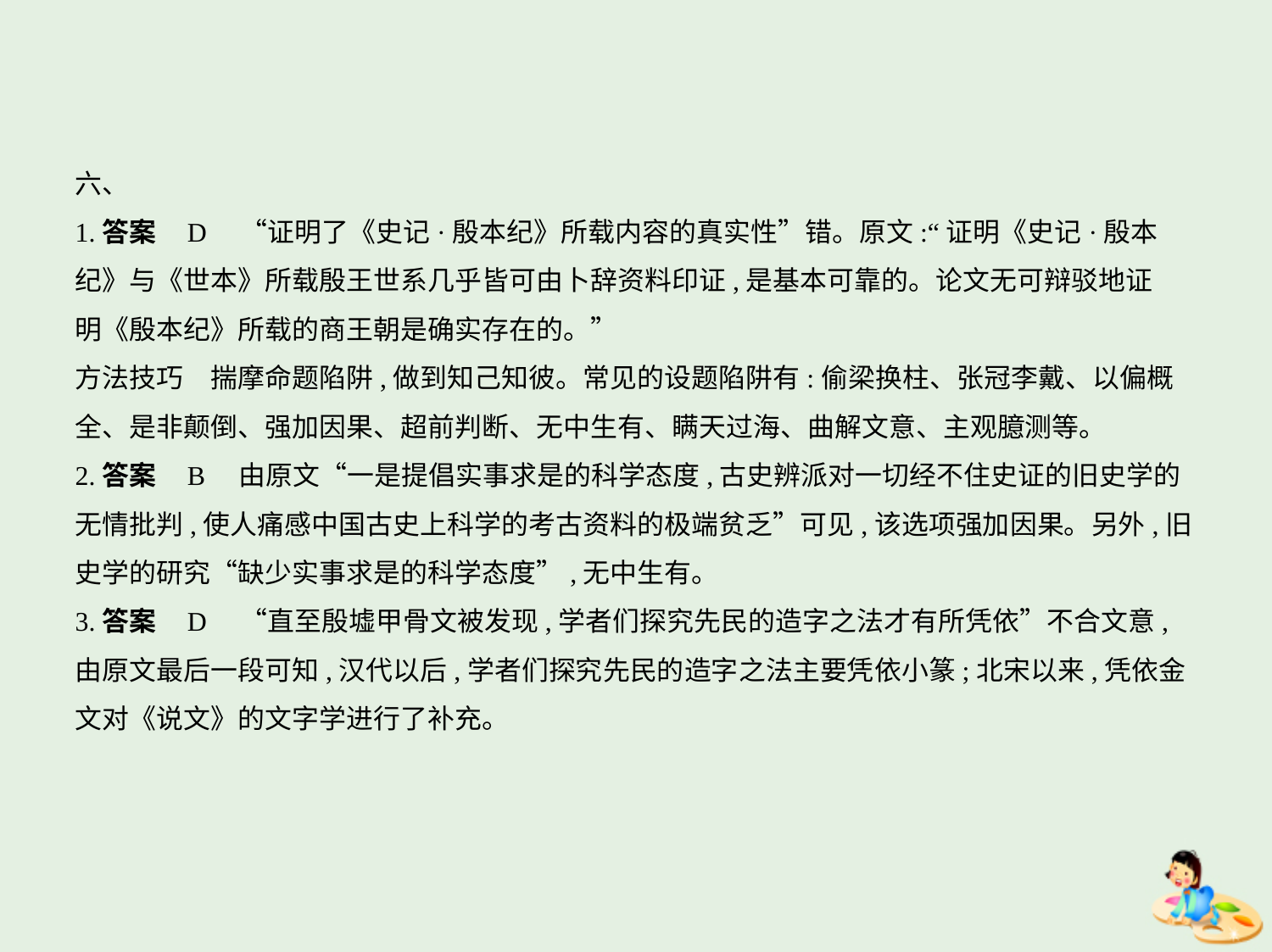

六、
1.答案    D　“证明了《史记·殷本纪》所载内容的真实性”错。原文:“证明《史记·殷本
纪》与《世本》所载殷王世系几乎皆可由卜辞资料印证,是基本可靠的。论文无可辩驳地证
明《殷本纪》所载的商王朝是确实存在的。”
方法技巧　揣摩命题陷阱,做到知己知彼。常见的设题陷阱有:偷梁换柱、张冠李戴、以偏概
全、是非颠倒、强加因果、超前判断、无中生有、瞒天过海、曲解文意、主观臆测等。
2.答案    B　由原文“一是提倡实事求是的科学态度,古史辨派对一切经不住史证的旧史学的
无情批判,使人痛感中国古史上科学的考古资料的极端贫乏”可见,该选项强加因果。另外,旧
史学的研究“缺少实事求是的科学态度”,无中生有。
3.答案    D　“直至殷墟甲骨文被发现,学者们探究先民的造字之法才有所凭依”不合文意,
由原文最后一段可知,汉代以后,学者们探究先民的造字之法主要凭依小篆;北宋以来,凭依金
文对《说文》的文字学进行了补充。